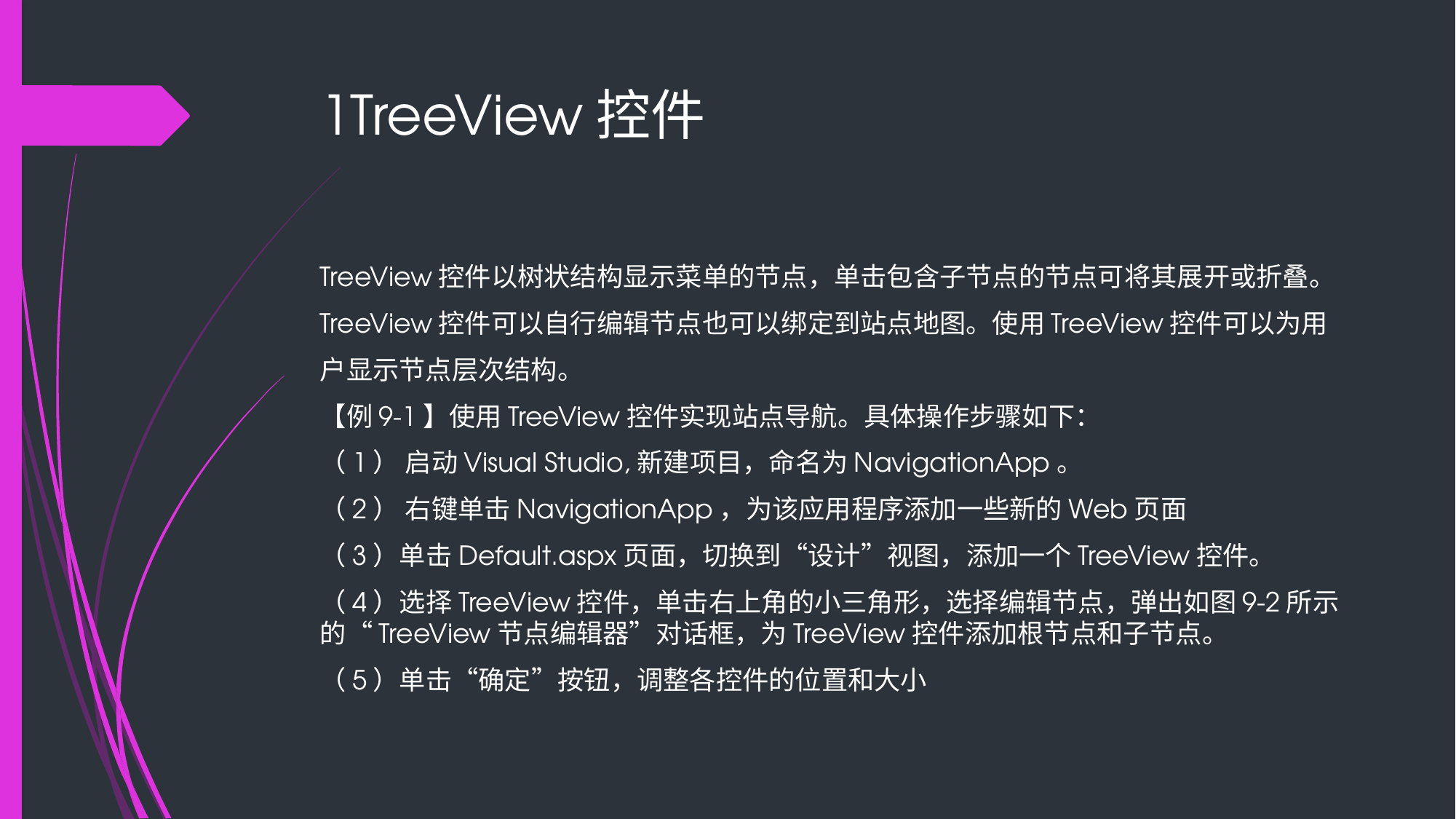

# 1TreeView控件
TreeView控件以树状结构显示菜单的节点，单击包含子节点的节点可将其展开或折叠。
TreeView控件可以自行编辑节点也可以绑定到站点地图。使用TreeView控件可以为用
户显示节点层次结构。
【例9-1】使用TreeView控件实现站点导航。具体操作步骤如下：
（1） 启动Visual Studio,新建项目，命名为NavigationApp。
（2） 右键单击NavigationApp，为该应用程序添加一些新的Web页面
（3）单击Default.aspx页面，切换到“设计”视图，添加一个TreeView控件。
（4）选择TreeView控件，单击右上角的小三角形，选择编辑节点，弹出如图9-2所示的“TreeView节点编辑器”对话框，为TreeView控件添加根节点和子节点。
（5）单击“确定”按钮，调整各控件的位置和大小